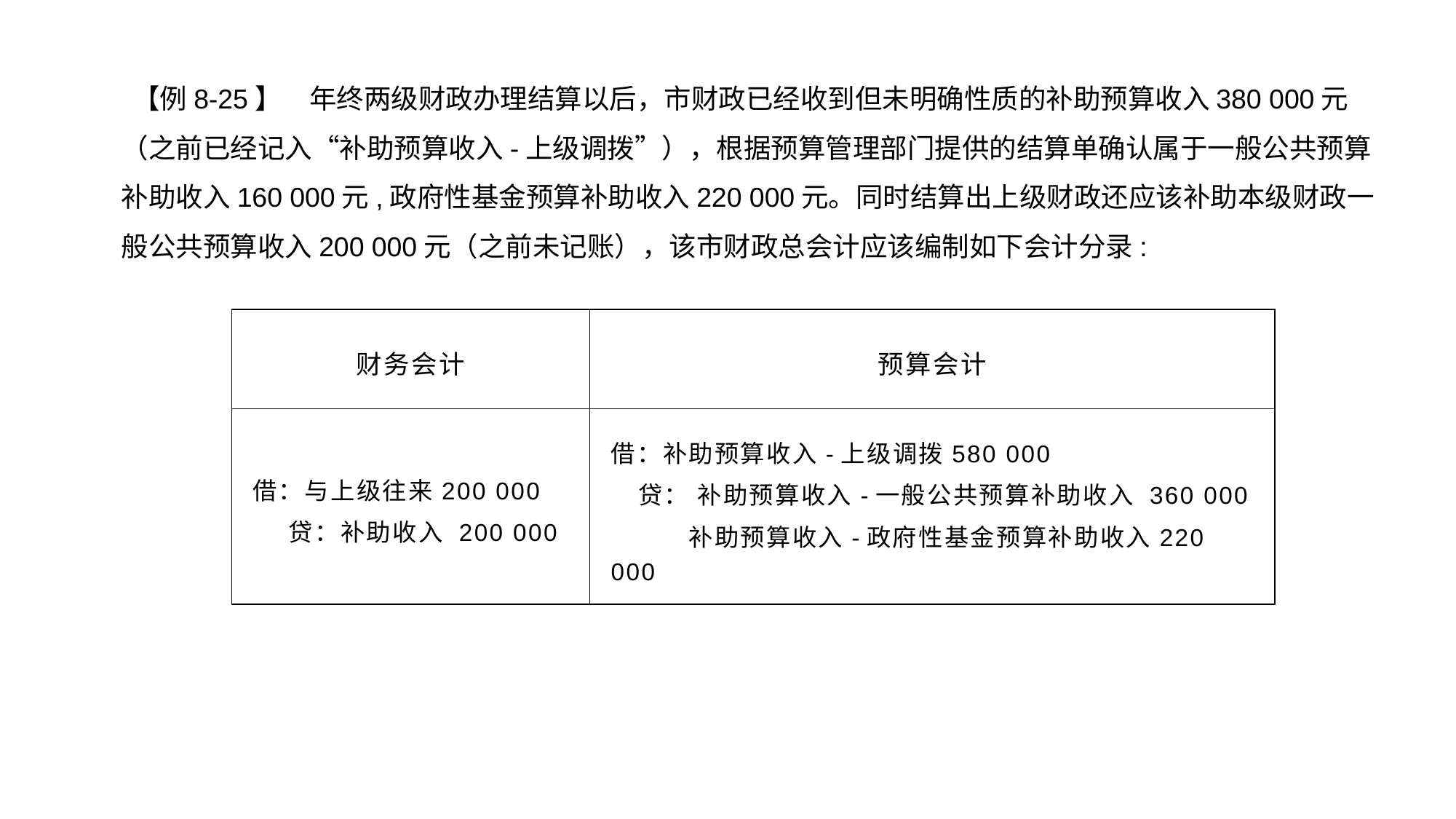

【例8-25】　年终两级财政办理结算以后，市财政已经收到但未明确性质的补助预算收入380 000元（之前已经记入“补助预算收入-上级调拨”），根据预算管理部门提供的结算单确认属于一般公共预算补助收入160 000元,政府性基金预算补助收入220 000元。同时结算出上级财政还应该补助本级财政一般公共预算收入200 000元（之前未记账），该市财政总会计应该编制如下会计分录:
| 财务会计 | 预算会计 |
| --- | --- |
| 借：与上级往来200 000 贷：补助收入 200 000 | 借：补助预算收入-上级调拨580 000 贷： 补助预算收入-一般公共预算补助收入 360 000 补助预算收入-政府性基金预算补助收入220 000 |